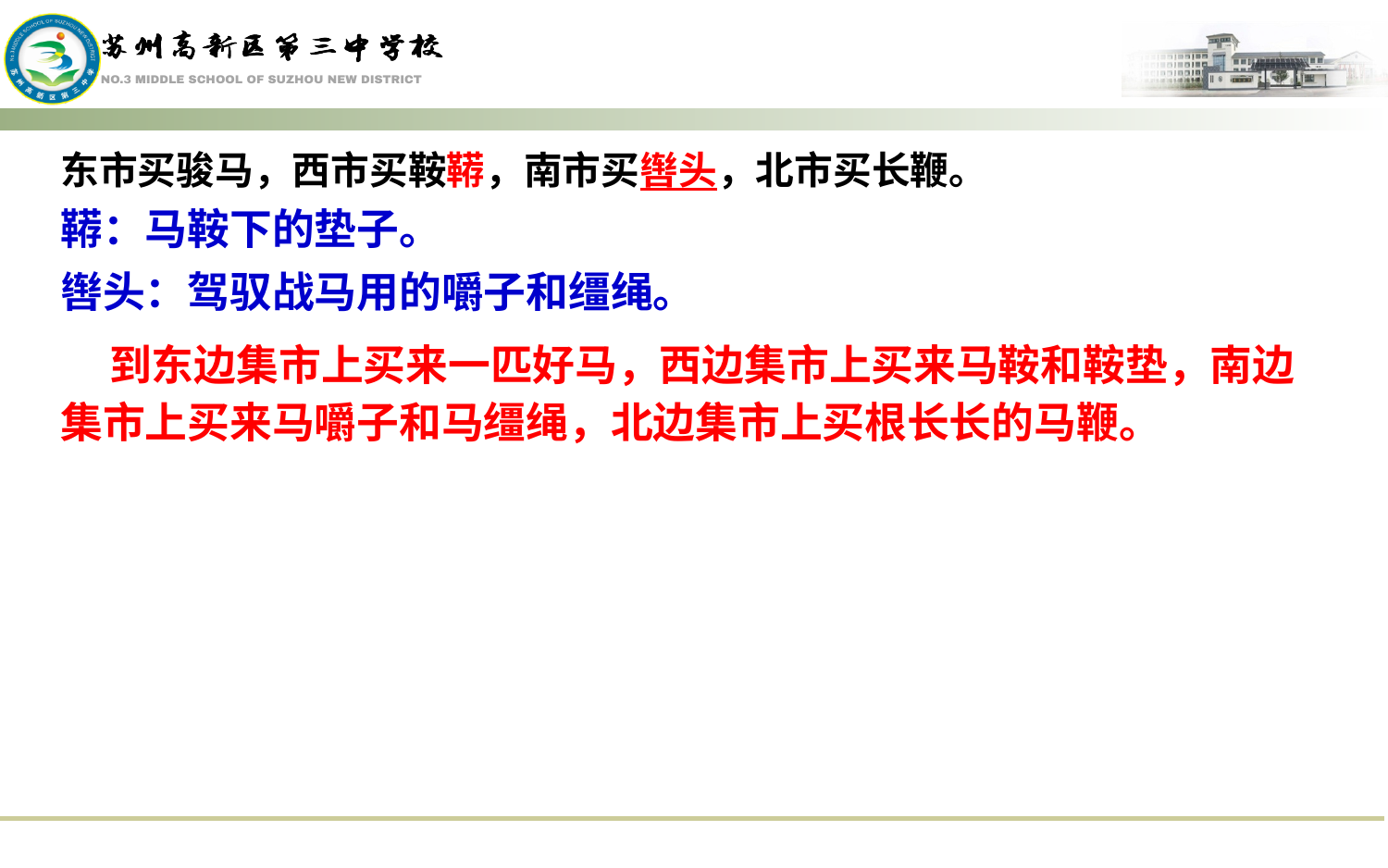

东市买骏马，西市买鞍鞯，南市买辔头，北市买长鞭。
鞯：马鞍下的垫子。
辔头：驾驭战马用的嚼子和缰绳。
    到东边集市上买来一匹好马，西边集市上买来马鞍和鞍垫，南边集市上买来马嚼子和马缰绳，北边集市上买根长长的马鞭。